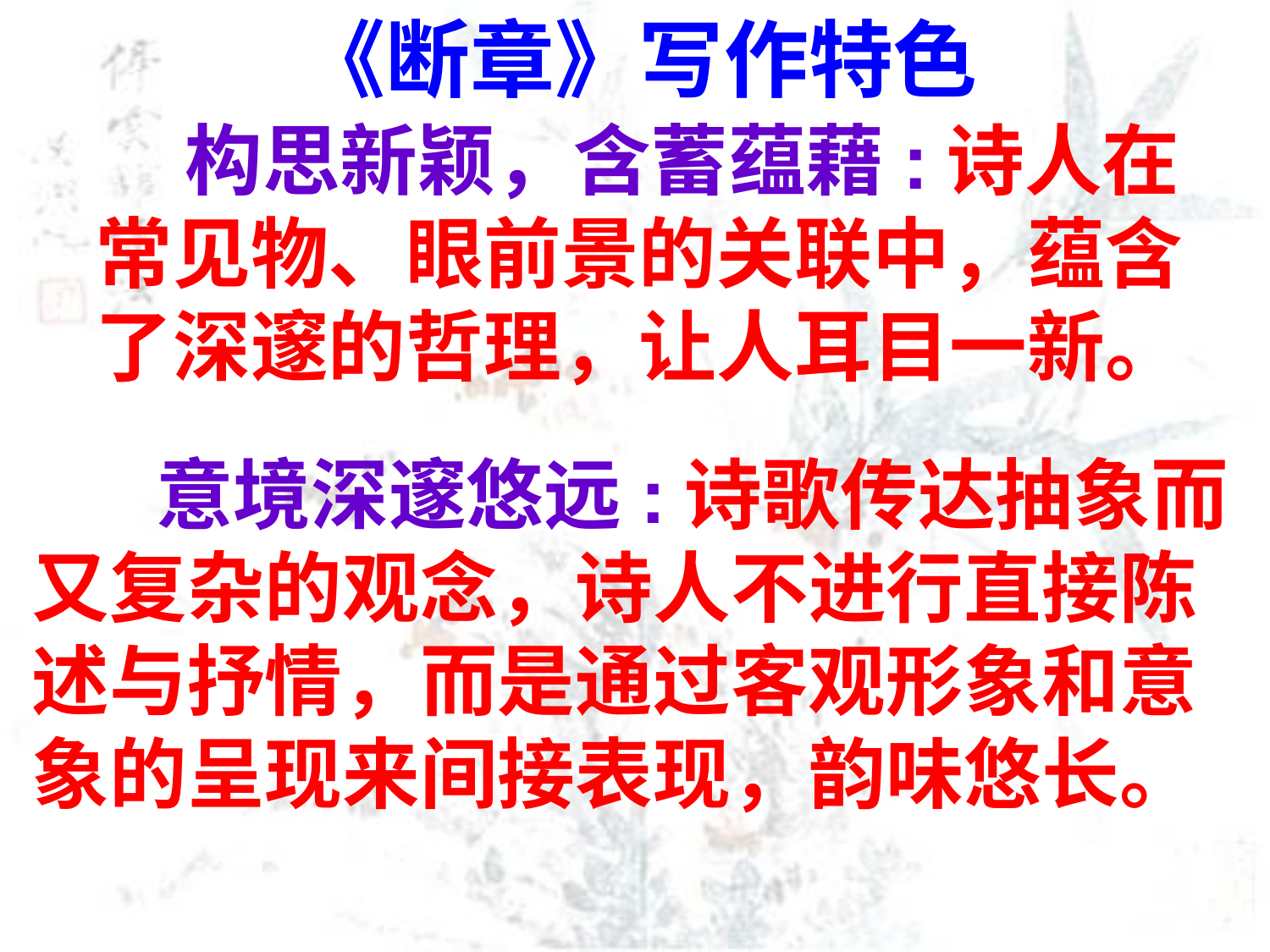

# 《断章》写作特色
               构思新颖，含蓄蕴藉:诗人在常见物、眼前景的关联中，蕴含了深邃的哲理，让人耳目一新。

      意境深邃悠远:诗歌传达抽象而又复杂的观念，诗人不进行直接陈述与抒情，而是通过客观形象和意象的呈现来间接表现，韵味悠长。